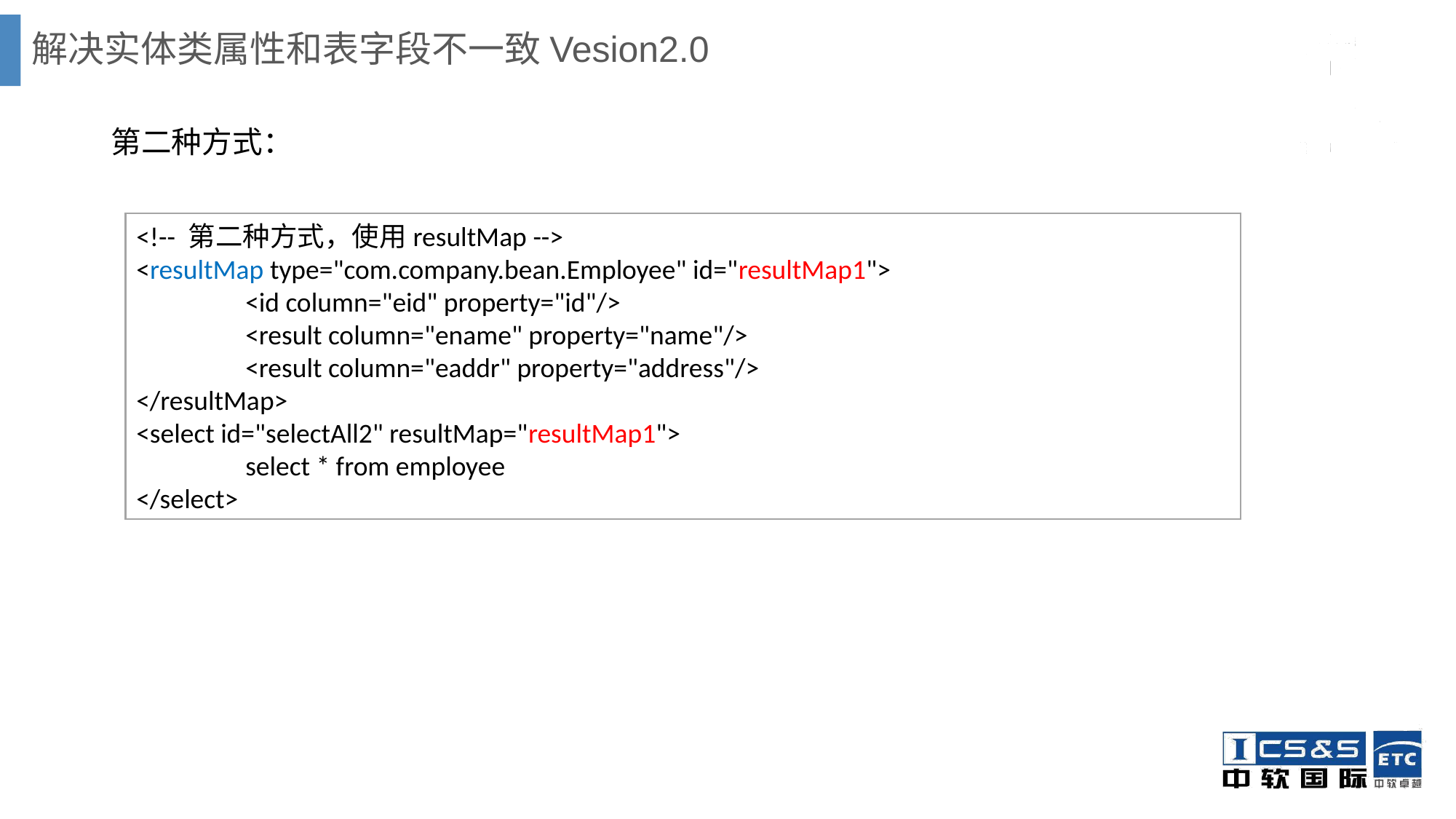

# 解决实体类属性和表字段不一致Vesion2.0
第二种方式：
<!-- 第二种方式，使用resultMap -->
<resultMap type="com.company.bean.Employee" id="resultMap1">
	<id column="eid" property="id"/>
	<result column="ename" property="name"/>
	<result column="eaddr" property="address"/>
</resultMap>
<select id="selectAll2" resultMap="resultMap1">
	select * from employee
</select>